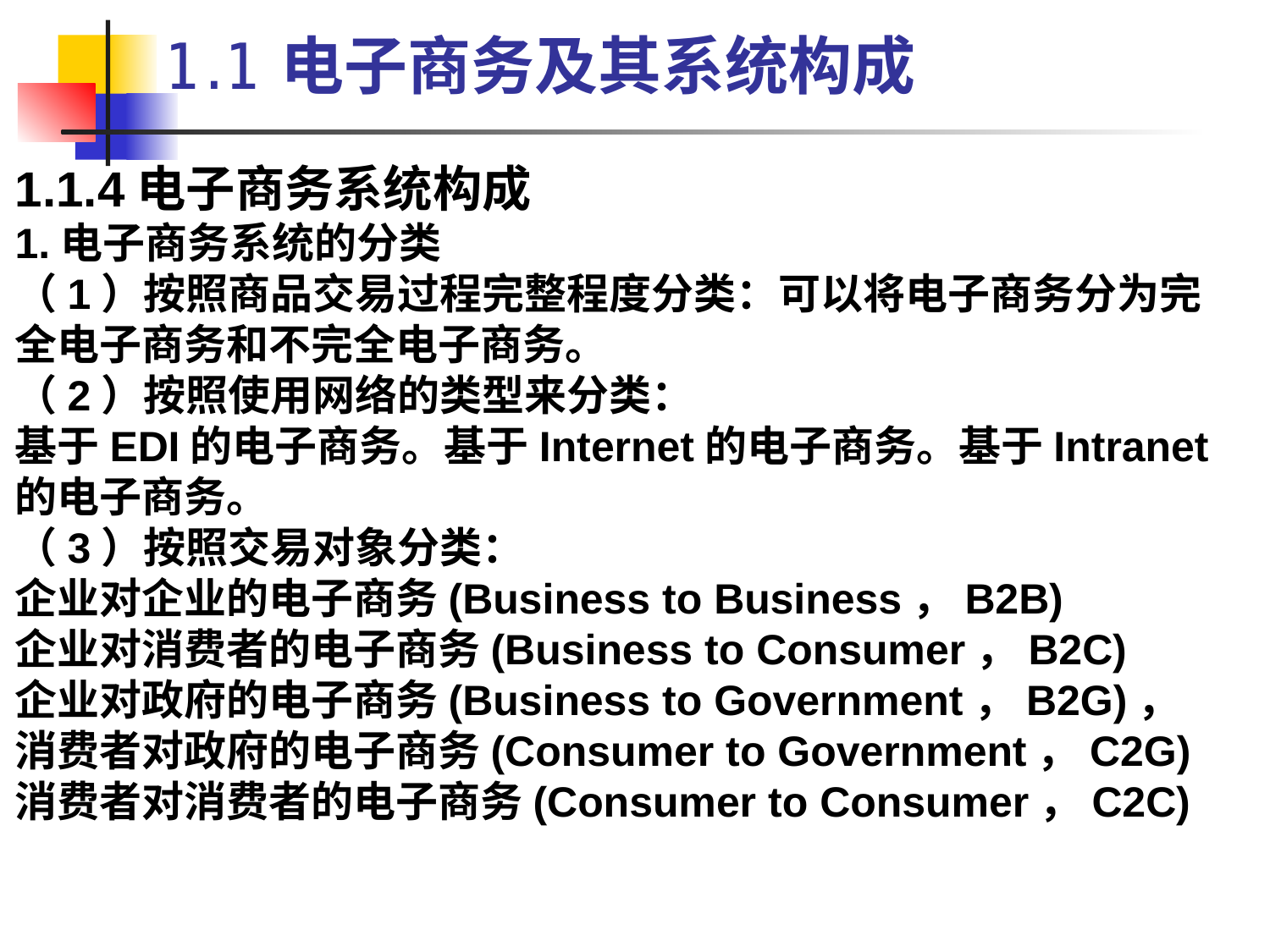

1.1电子商务及其系统构成
1.1.4电子商务系统构成
1.电子商务系统的分类
（1）按照商品交易过程完整程度分类：可以将电子商务分为完全电子商务和不完全电子商务。
（2）按照使用网络的类型来分类：
基于EDI的电子商务。基于Internet的电子商务。基于Intranet的电子商务。
（3）按照交易对象分类：
企业对企业的电子商务(Business to Business，B2B)
企业对消费者的电子商务(Business to Consumer，B2C)
企业对政府的电子商务(Business to Government，B2G)，
消费者对政府的电子商务(Consumer to Government，C2G)
消费者对消费者的电子商务(Consumer to Consumer，C2C)